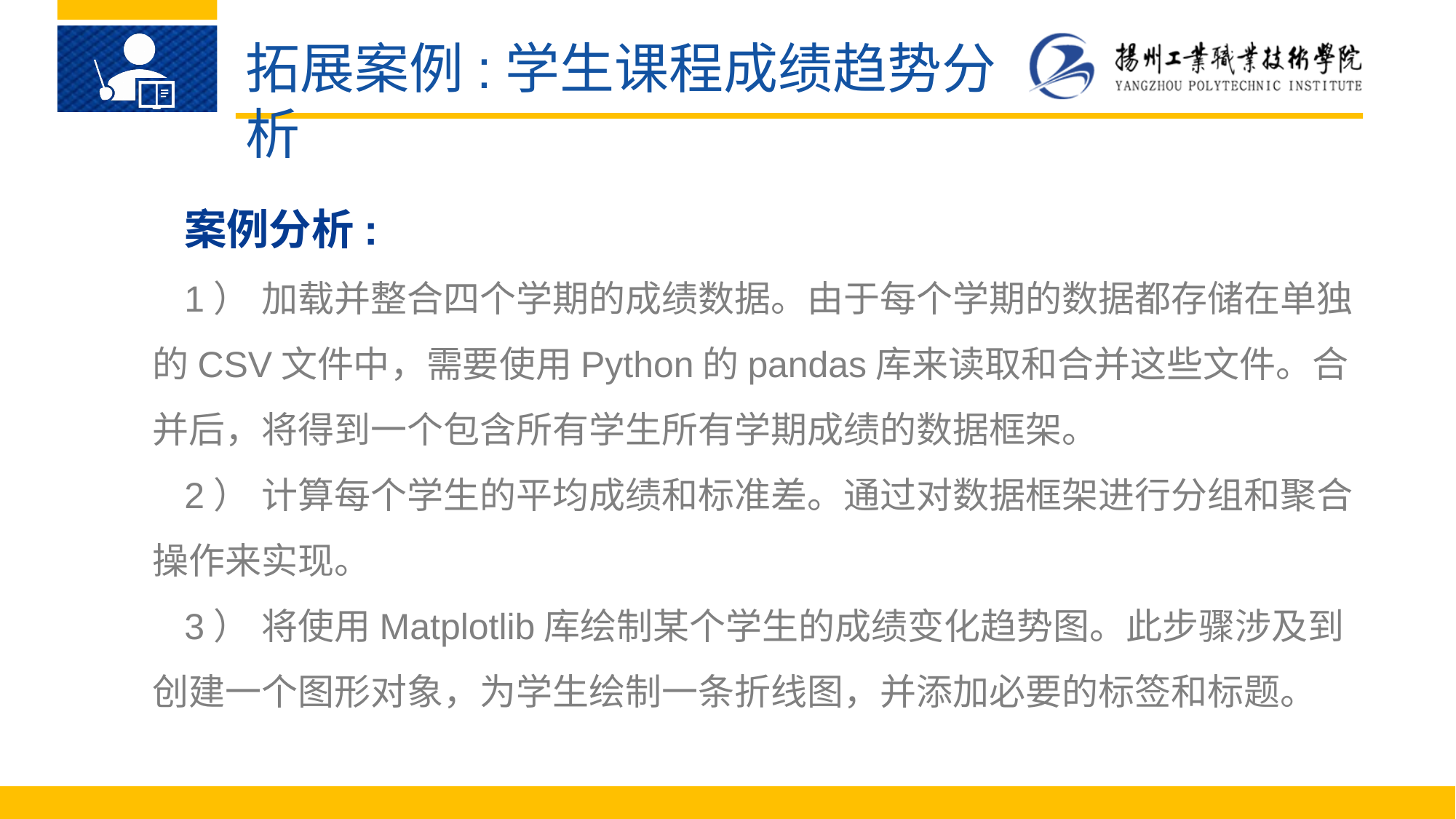

拓展案例:学生课程成绩趋势分析
案例分析:
1）	加载并整合四个学期的成绩数据。由于每个学期的数据都存储在单独的CSV文件中，需要使用Python的pandas库来读取和合并这些文件。合并后，将得到一个包含所有学生所有学期成绩的数据框架。
2）	计算每个学生的平均成绩和标准差。通过对数据框架进行分组和聚合操作来实现。
3）	将使用Matplotlib库绘制某个学生的成绩变化趋势图。此步骤涉及到创建一个图形对象，为学生绘制一条折线图，并添加必要的标签和标题。